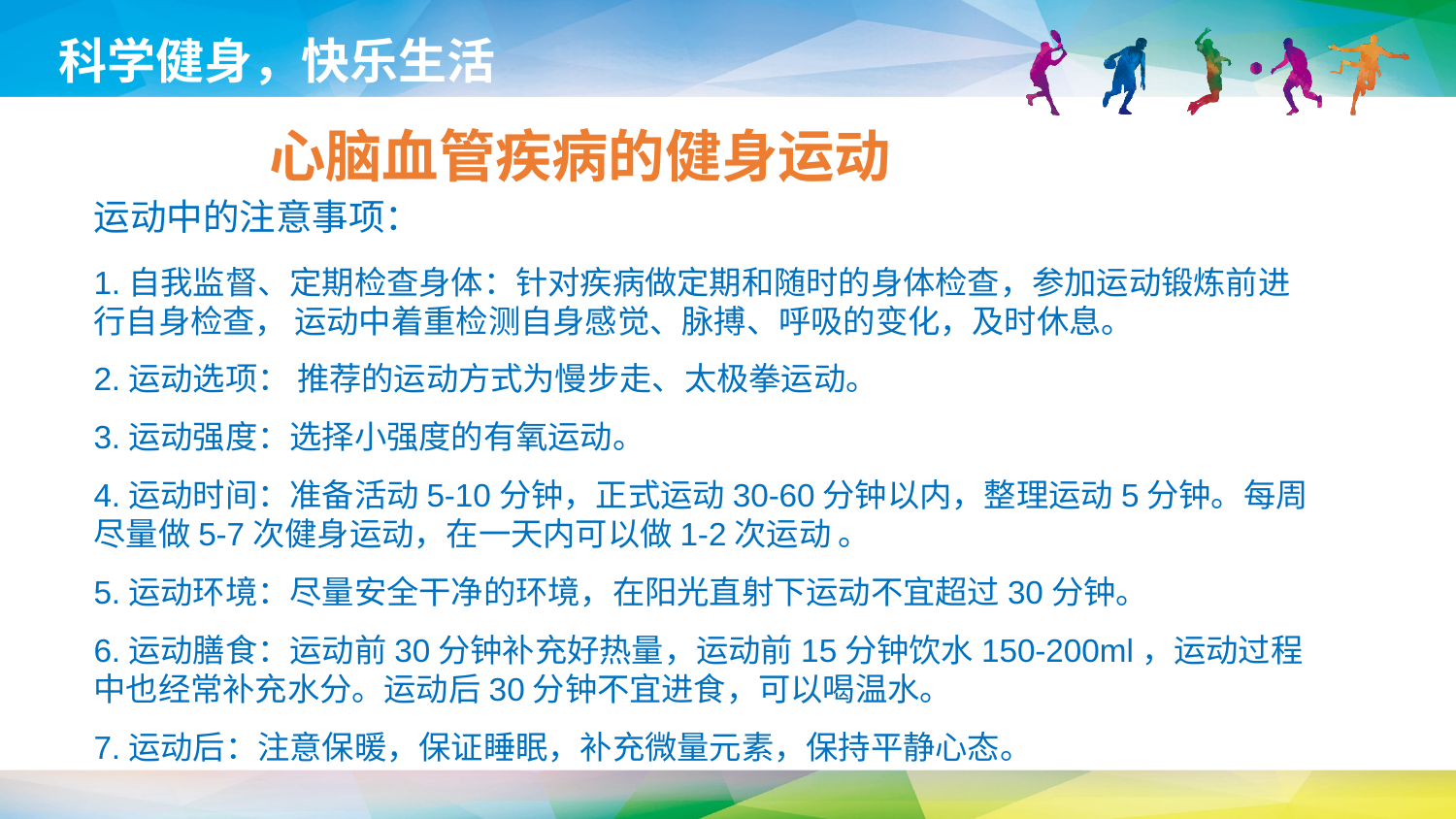

科学健身，快乐生活
心脑血管疾病的健身运动
运动中的注意事项：

1.自我监督、定期检查身体：针对疾病做定期和随时的身体检查，参加运动锻炼前进行自身检查， 运动中着重检测自身感觉、脉搏、呼吸的变化，及时休息。

2.运动选项： 推荐的运动方式为慢步走、太极拳运动。

3.运动强度：选择小强度的有氧运动。

4.运动时间：准备活动5-10分钟，正式运动30-60分钟以内，整理运动5分钟。每周尽量做5-7次健身运动，在一天内可以做1-2次运动 。

5.运动环境：尽量安全干净的环境，在阳光直射下运动不宜超过30分钟。

6.运动膳食：运动前30分钟补充好热量，运动前15分钟饮水150-200ml，运动过程中也经常补充水分。运动后30分钟不宜进食，可以喝温水。

7.运动后：注意保暖，保证睡眠，补充微量元素，保持平静心态。
延时符